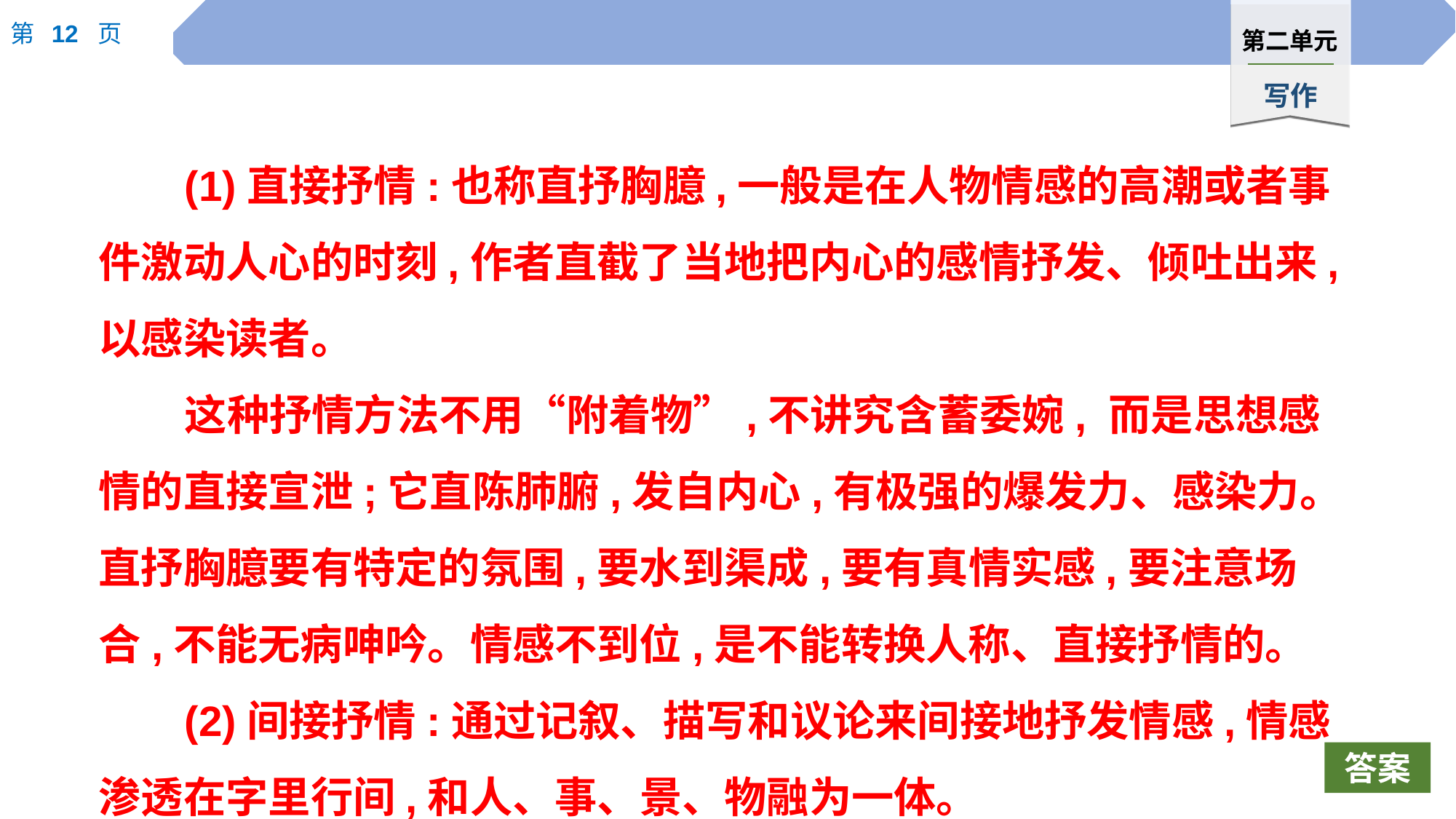

(1)直接抒情:也称直抒胸臆,一般是在人物情感的高潮或者事件激动人心的时刻,作者直截了当地把内心的感情抒发、倾吐出来,以感染读者。
这种抒情方法不用“附着物”,不讲究含蓄委婉, 而是思想感情的直接宣泄;它直陈肺腑,发自内心,有极强的爆发力、感染力。直抒胸臆要有特定的氛围,要水到渠成,要有真情实感,要注意场合,不能无病呻吟。情感不到位,是不能转换人称、直接抒情的。
(2)间接抒情:通过记叙、描写和议论来间接地抒发情感,情感渗透在字里行间,和人、事、景、物融为一体。
答案